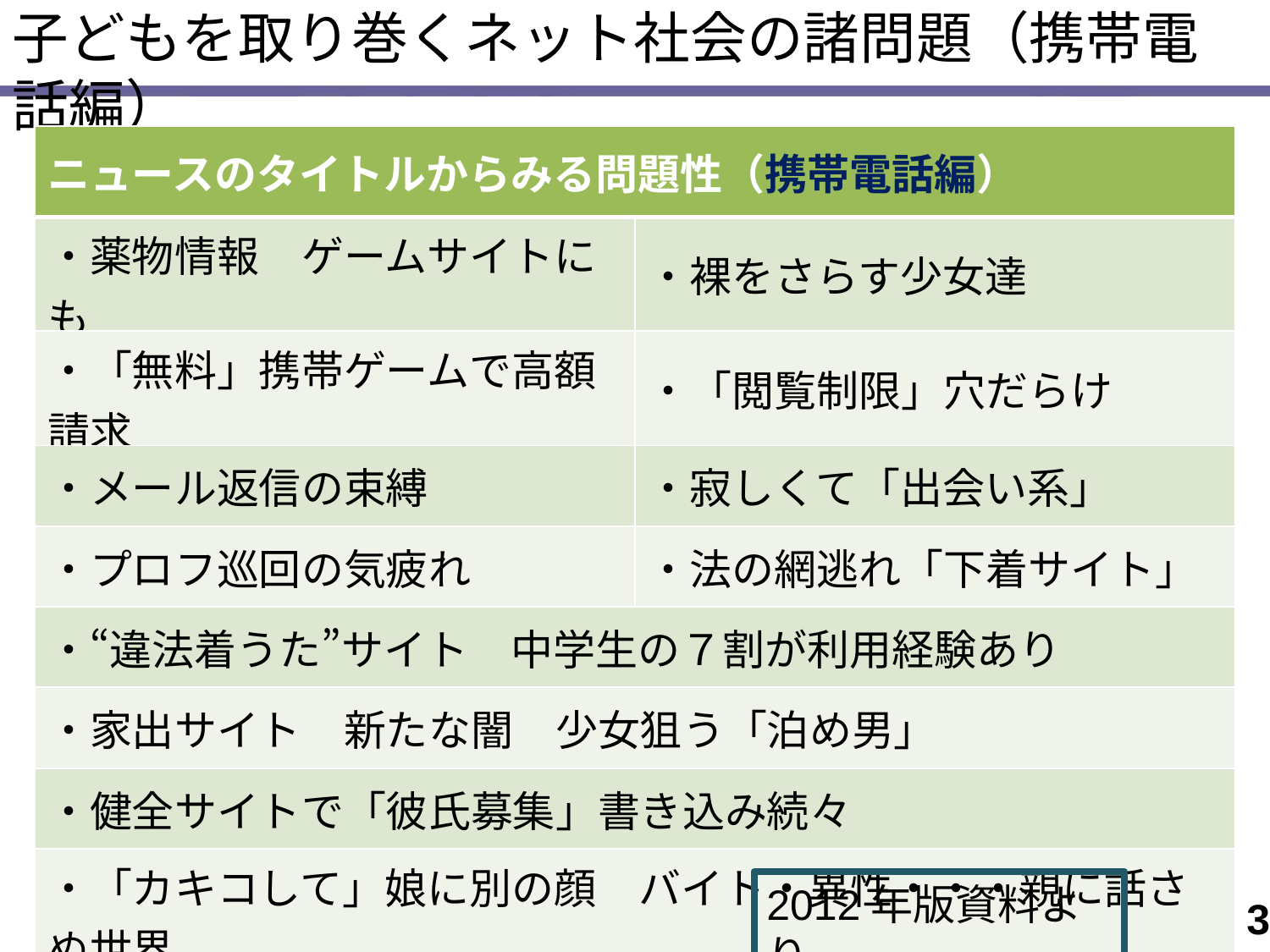

子どもを取り巻くネット社会の諸問題（携帯電話編）
| ニュースのタイトルからみる問題性（携帯電話編） |  |
| --- | --- |
| ・薬物情報　ゲームサイトにも | ・裸をさらす少女達 |
| ・「無料」携帯ゲームで高額請求 | ・「閲覧制限」穴だらけ |
| ・メール返信の束縛 | ・寂しくて「出会い系」 |
| ・プロフ巡回の気疲れ | ・法の網逃れ「下着サイト」 |
| ・“違法着うた”サイト　中学生の７割が利用経験あり |  |
| ・家出サイト　新たな闇　少女狙う「泊め男」 |  |
| ・健全サイトで「彼氏募集」書き込み続々 |  |
| ・「カキコして」娘に別の顔　バイト・異性・・・親に話さぬ世界 |  |
2012年版資料より
3